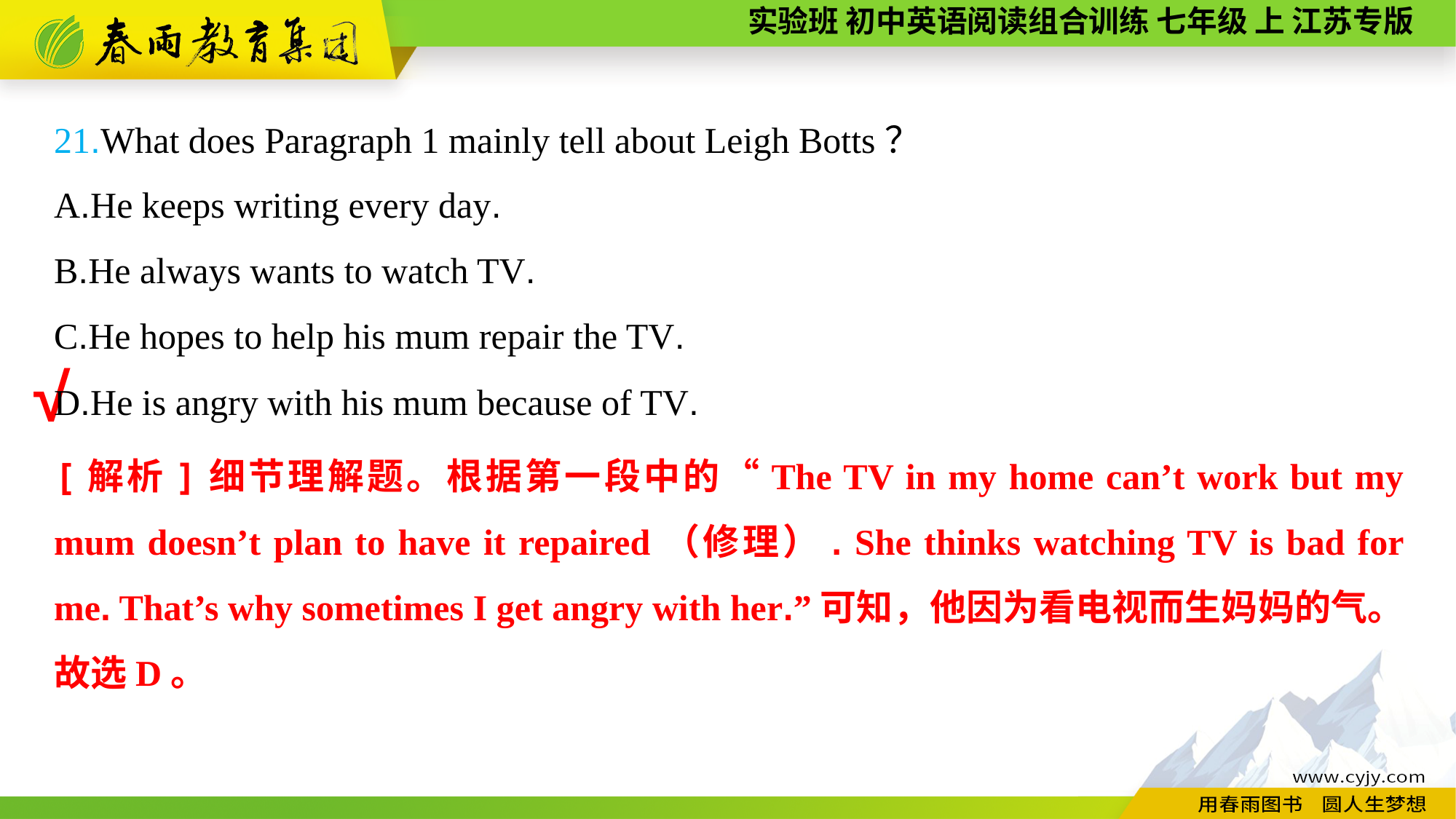

21.What does Paragraph 1 mainly tell about Leigh Botts？
A.He keeps writing every day.
B.He always wants to watch TV.
C.He hopes to help his mum repair the TV.
D.He is angry with his mum because of TV.
√
[解析]细节理解题。根据第一段中的“The TV in my home can’t work but my mum doesn’t plan to have it repaired（修理）. She thinks watching TV is bad for me. That’s why sometimes I get angry with her.”可知，他因为看电视而生妈妈的气。故选D。